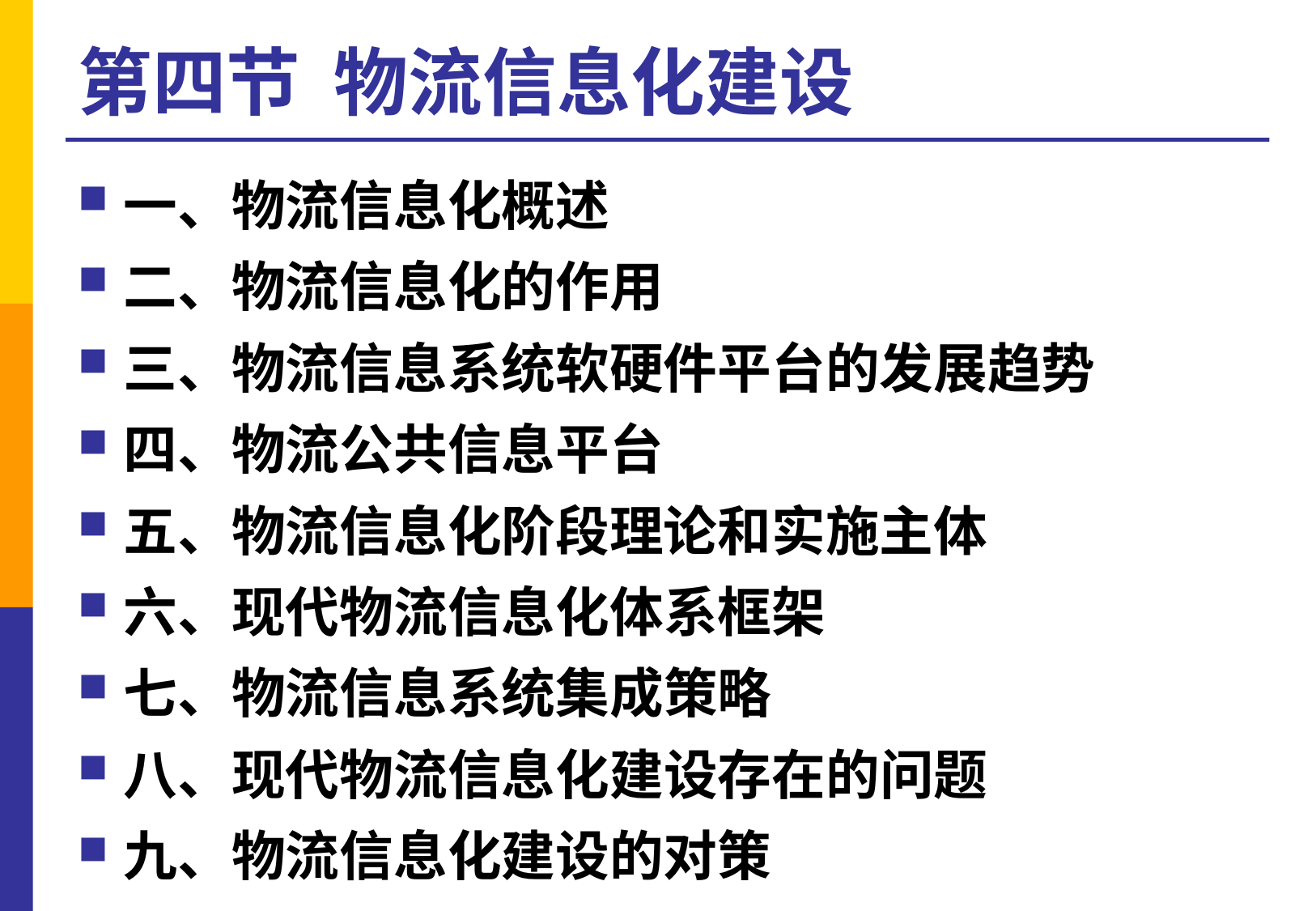

# 第四节  物流信息化建设
一、物流信息化概述
二、物流信息化的作用
三、物流信息系统软硬件平台的发展趋势
四、物流公共信息平台
五、物流信息化阶段理论和实施主体
六、现代物流信息化体系框架
七、物流信息系统集成策略
八、现代物流信息化建设存在的问题
九、物流信息化建设的对策